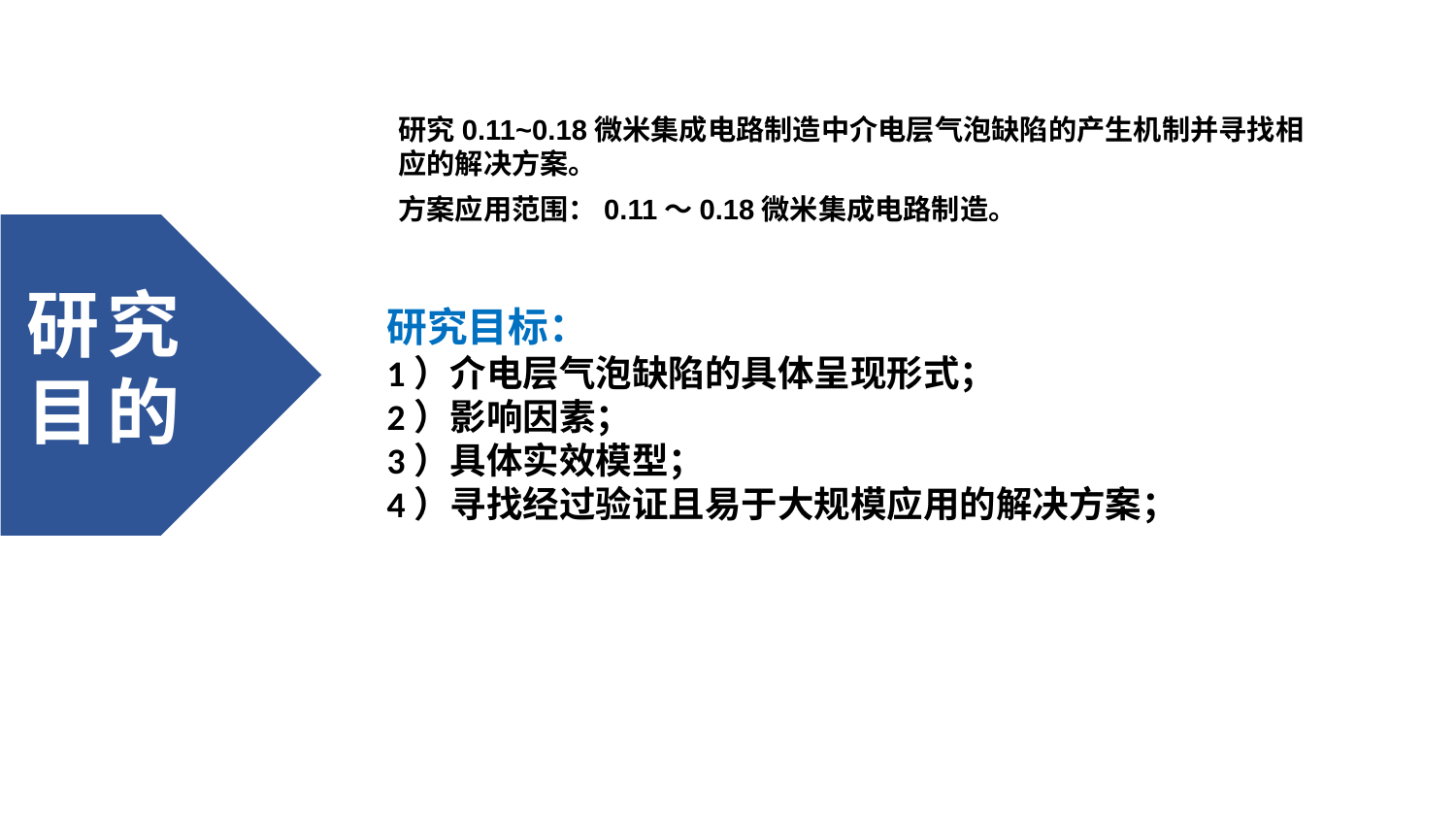

研究0.11~0.18微米集成电路制造中介电层气泡缺陷的产生机制并寻找相应的解决方案。
方案应用范围：0.11～0.18微米集成电路制造。

研 究目 的
研究目标：
1）介电层气泡缺陷的具体呈现形式；
2）影响因素；
3）具体实效模型；
4）寻找经过验证且易于大规模应用的解决方案；